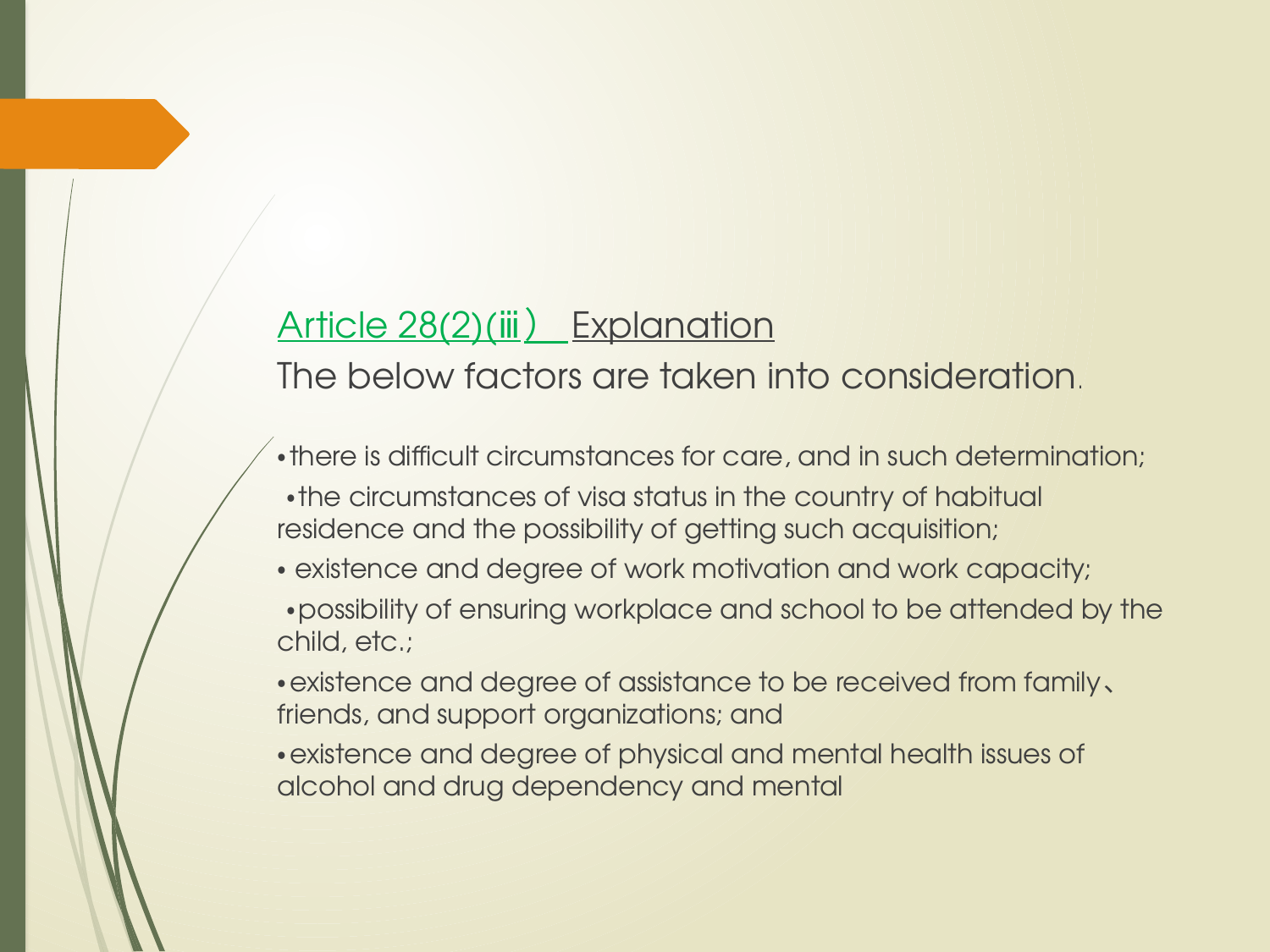

#
Article 28(2)(ⅲ） Explanation
The below factors are taken into consideration.

・there is difficult circumstances for care, and in such determination;
 ・the circumstances of visa status in the country of habitual residence and the possibility of getting such acquisition;
・ existence and degree of work motivation and work capacity;
 ・possibility of ensuring workplace and school to be attended by the child, etc.;
・existence and degree of assistance to be received from family、 friends, and support organizations; and
・existence and degree of physical and mental health issues of alcohol and drug dependency and mental